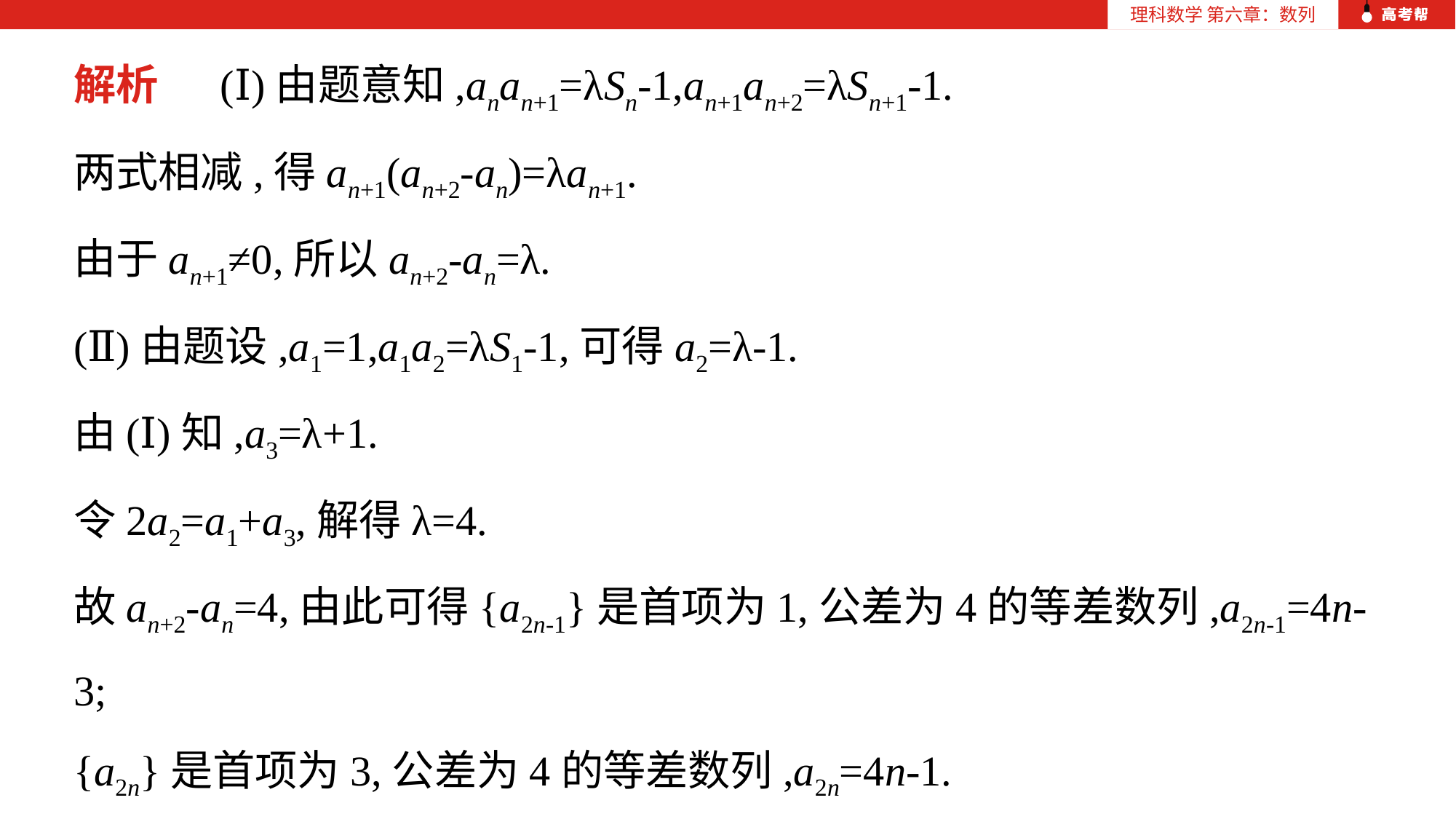

解析　 (Ⅰ)由题意知,anan+1=λSn-1,an+1an+2=λSn+1-1.
两式相减,得an+1(an+2-an)=λan+1.
由于an+1≠0,所以an+2-an=λ.
(Ⅱ)由题设,a1=1,a1a2=λS1-1,可得a2=λ-1.
由(Ⅰ)知,a3=λ+1.
令2a2=a1+a3,解得λ=4.
故an+2-an=4,由此可得{a2n-1}是首项为1,公差为4的等差数列,a2n-1=4n-3;
{a2n}是首项为3,公差为4的等差数列,a2n=4n-1.
所以an=2n-1,an+1-an=2.
因此存在λ=4,使得{an}为等差数列.